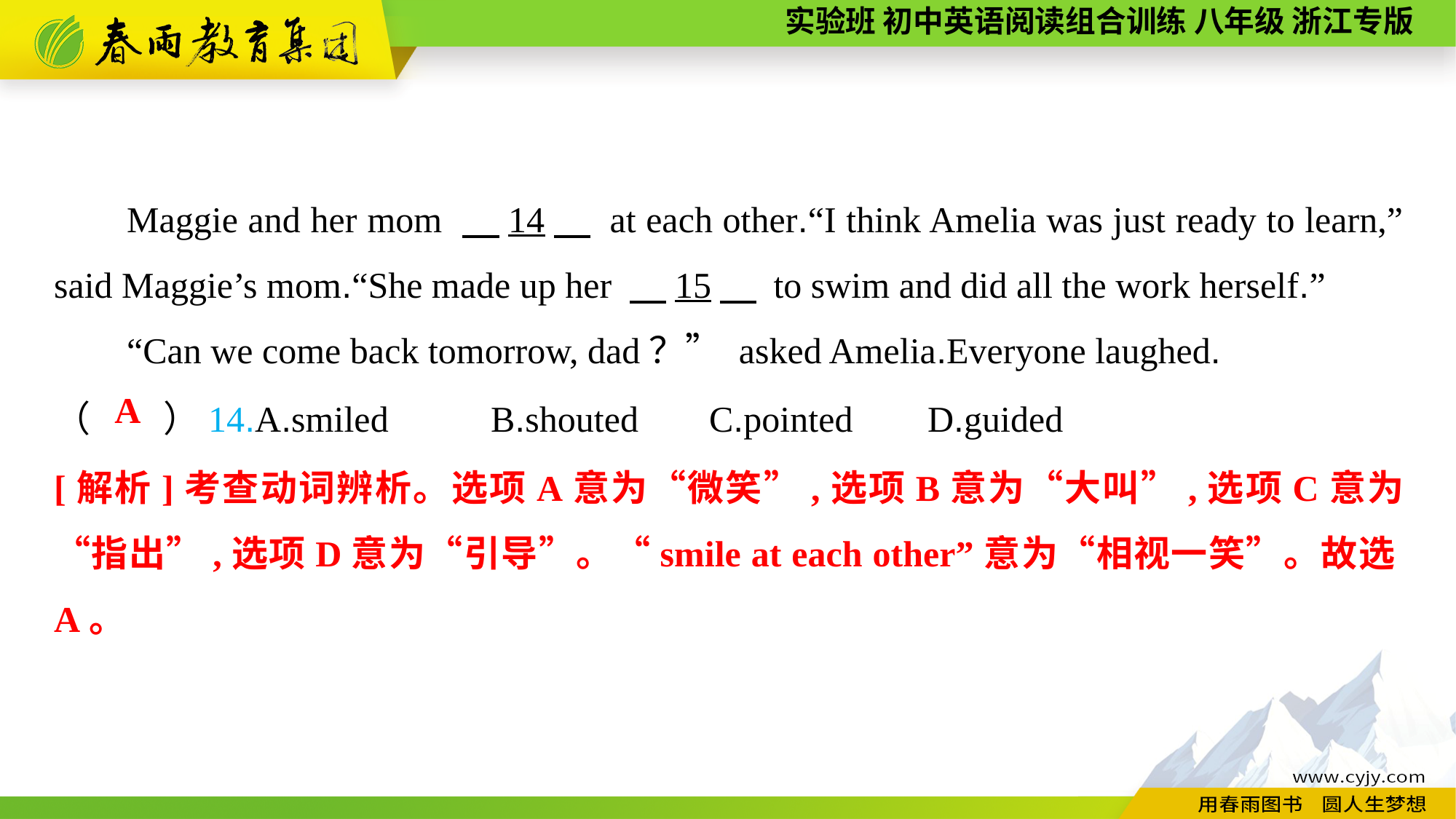

Maggie and her mom 　14　 at each other.“I think Amelia was just ready to learn,” said Maggie’s mom.“She made up her 　15　 to swim and did all the work herself.”
“Can we come back tomorrow, dad？” asked Amelia.Everyone laughed.
（　　）14.A.smiled	B.shouted	C.pointed	D.guided
A
[解析]考查动词辨析。选项A意为“微笑”,选项B意为“大叫”,选项C意为“指出”,选项D意为“引导”。“smile at each other”意为“相视一笑”。故选A。